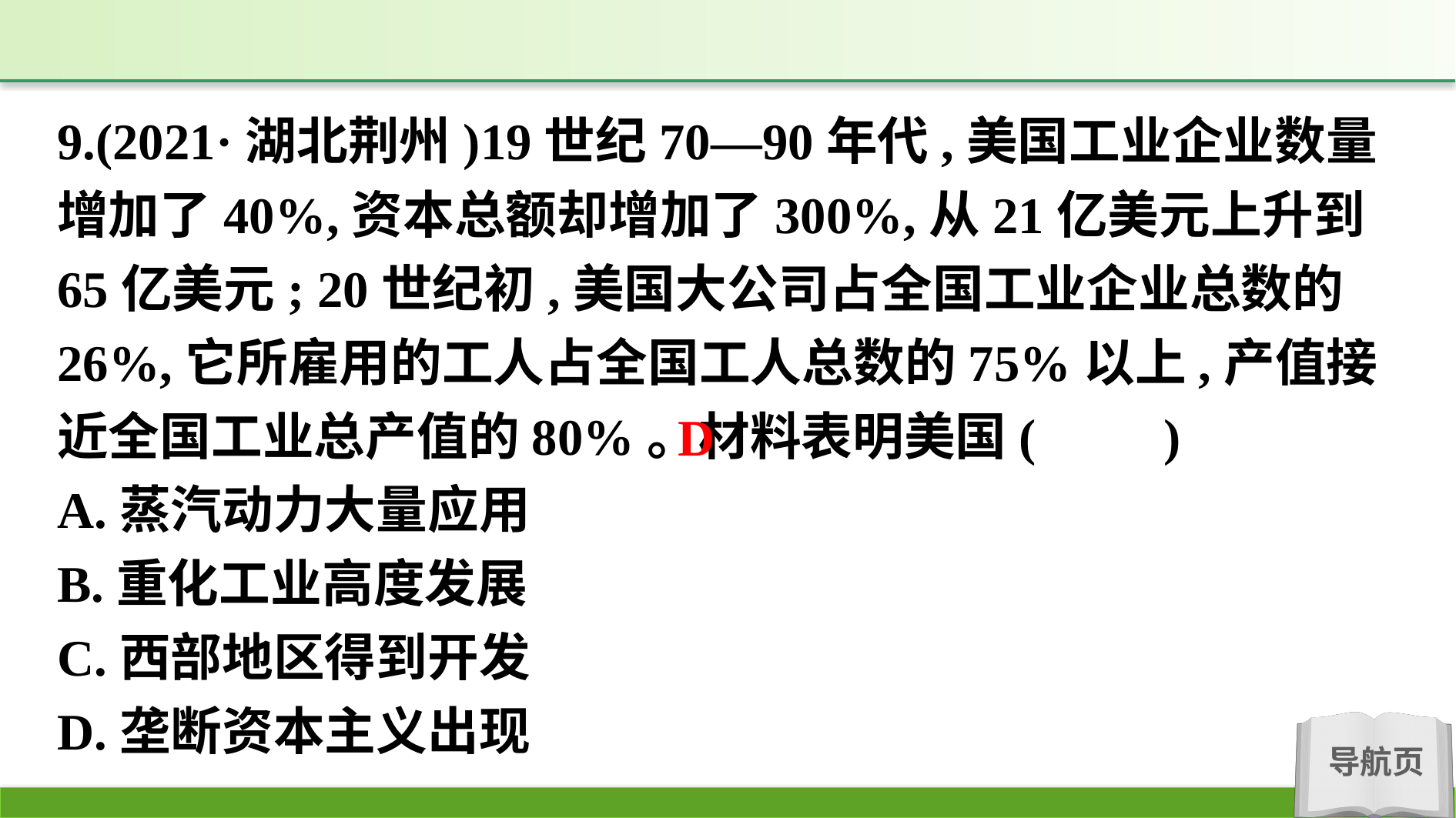

9.(2021·湖北荆州)19世纪70—90年代,美国工业企业数量增加了40%,资本总额却增加了300%,从21亿美元上升到65亿美元; 20世纪初,美国大公司占全国工业企业总数的26%,它所雇用的工人占全国工人总数的75%以上,产值接近全国工业总产值的80%。材料表明美国(　　)
A.蒸汽动力大量应用
B.重化工业高度发展
C.西部地区得到开发
D.垄断资本主义出现
D